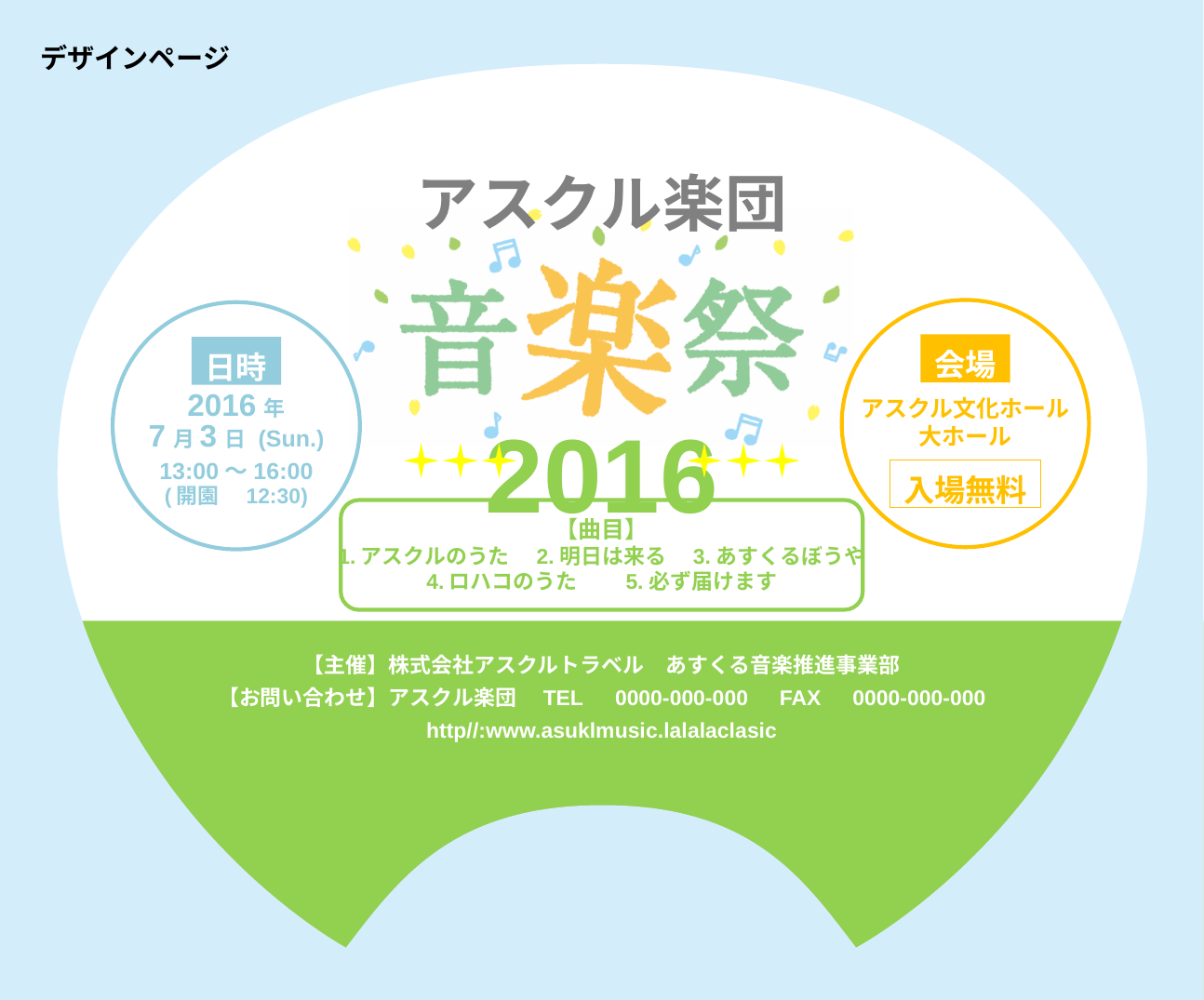

デザインページ
アスクル楽団

会場
アスクル文化ホール
大ホール
入場無料

日時
2016年
7月3日 (Sun.)
13:00～16:00
(開園　12:30)
2016

【曲目】
1.アスクルのうた　2.明日は来る　3.あすくるぼうや
4.ロハコのうた　　5.必ず届けます
【主催】株式会社アスクルトラベル　あすくる音楽推進事業部
【お問い合わせ】アスクル楽団　TEL　0000-000-000　FAX　0000-000-000
http//:www.asuklmusic.lalalaclasic